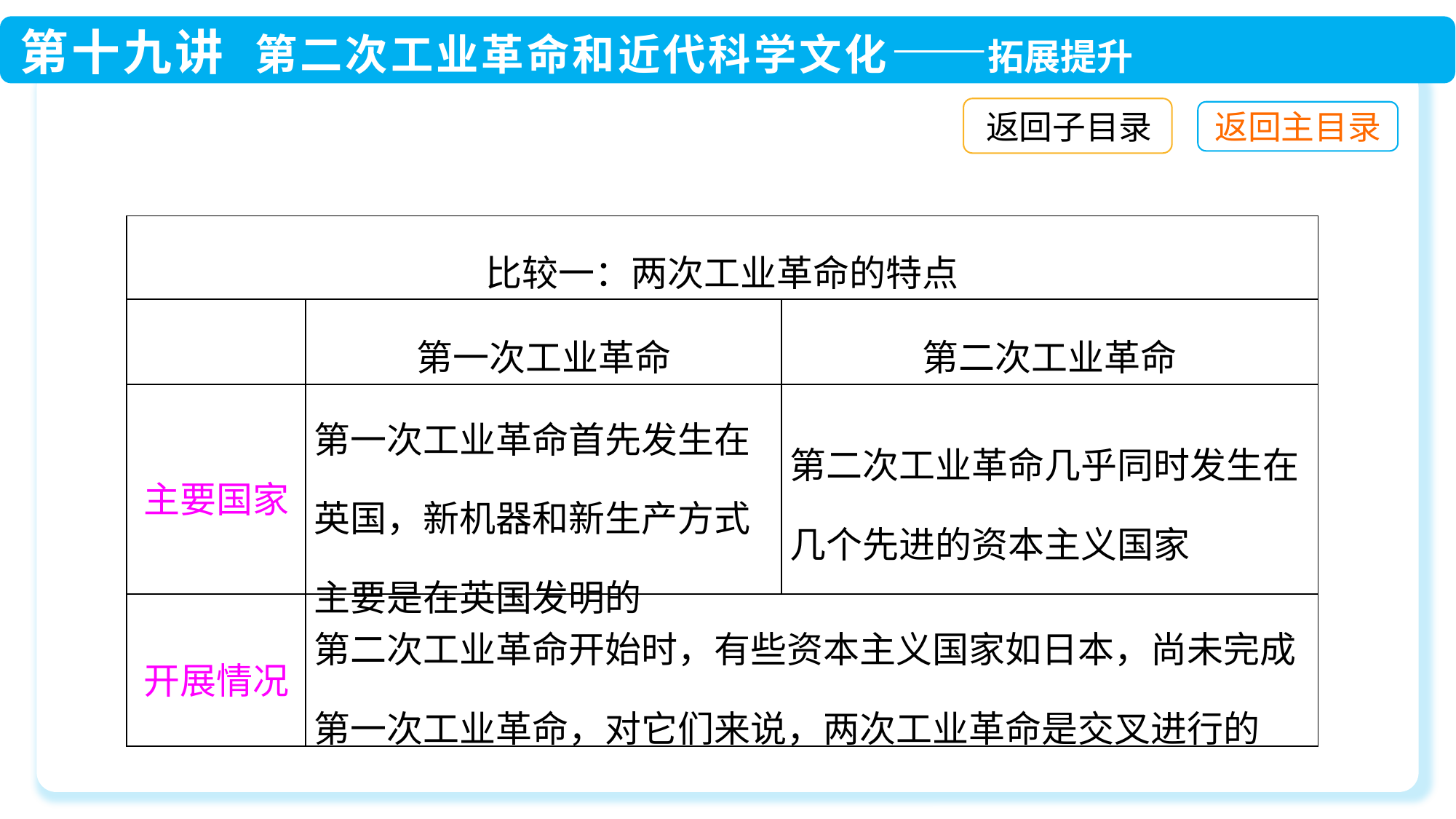

返回子目录
| 比较一：两次工业革命的特点 |  |  |
| --- | --- | --- |
|  | 第一次工业革命 | 第二次工业革命 |
| 主要国家 | 第一次工业革命首先发生在英国，新机器和新生产方式主要是在英国发明的 | 第二次工业革命几乎同时发生在几个先进的资本主义国家 |
| 开展情况 | 第二次工业革命开始时，有些资本主义国家如日本，尚未完成第一次工业革命，对它们来说，两次工业革命是交叉进行的 |  |